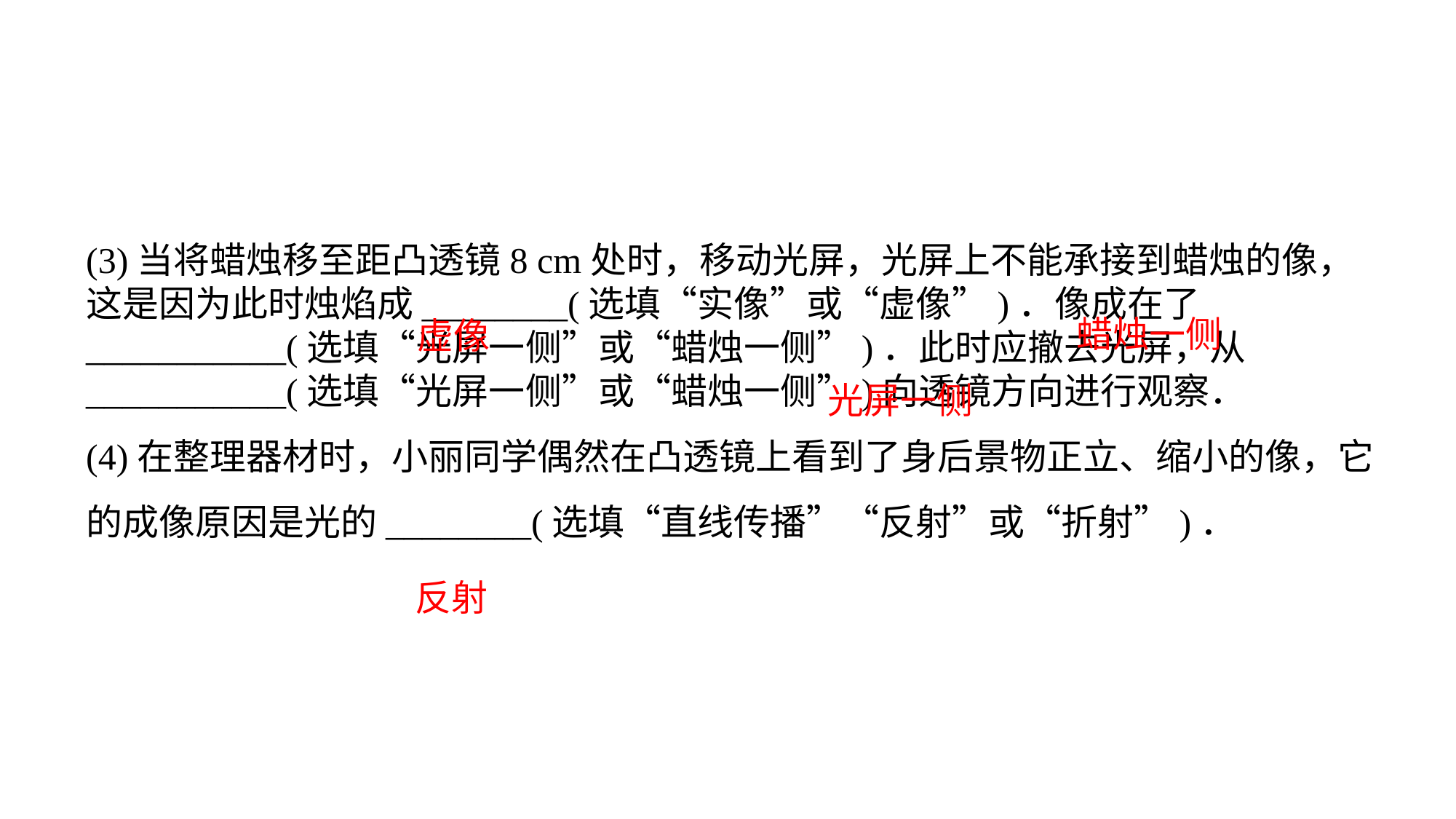

(3)当将蜡烛移至距凸透镜8 cm处时，移动光屏，光屏上不能承接到蜡烛的像，这是因为此时烛焰成________(选填“实像”或“虚像”)．像成在了___________(选填“光屏一侧”或“蜡烛一侧”)．此时应撤去光屏，从___________(选填“光屏一侧”或“蜡烛一侧”)向透镜方向进行观察．(4)在整理器材时，小丽同学偶然在凸透镜上看到了身后景物正立、缩小的像，它的成像原因是光的________(选填“直线传播”“反射”或“折射”)．
蜡烛一侧
虚像
光屏一侧
反射